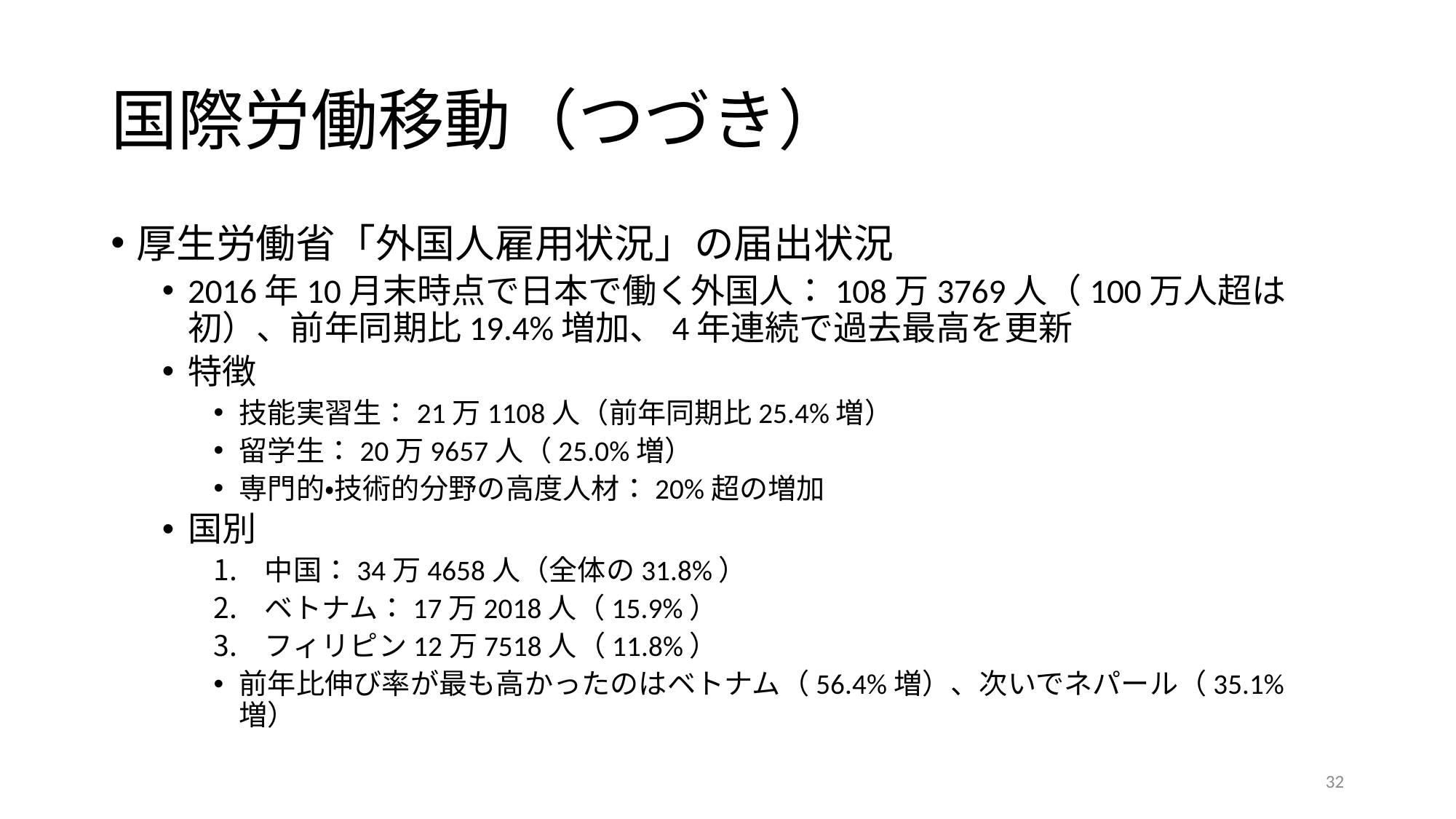

# 国際労働移動（つづき）
厚生労働省「外国人雇用状況」の届出状況
2016年10月末時点で日本で働く外国人：108万3769人（100万人超は初）、前年同期比19.4%増加、4年連続で過去最高を更新
特徴
技能実習生：21万1108人（前年同期比25.4%増）
留学生：20万9657人（25.0%増）
専門的・技術的分野の高度人材：20%超の増加
国別
中国：34万4658人（全体の31.8%）
ベトナム：17万2018人（15.9%）
フィリピン12万7518人（11.8%）
前年比伸び率が最も高かったのはベトナム（56.4%増）、次いでネパール（35.1%増）
32